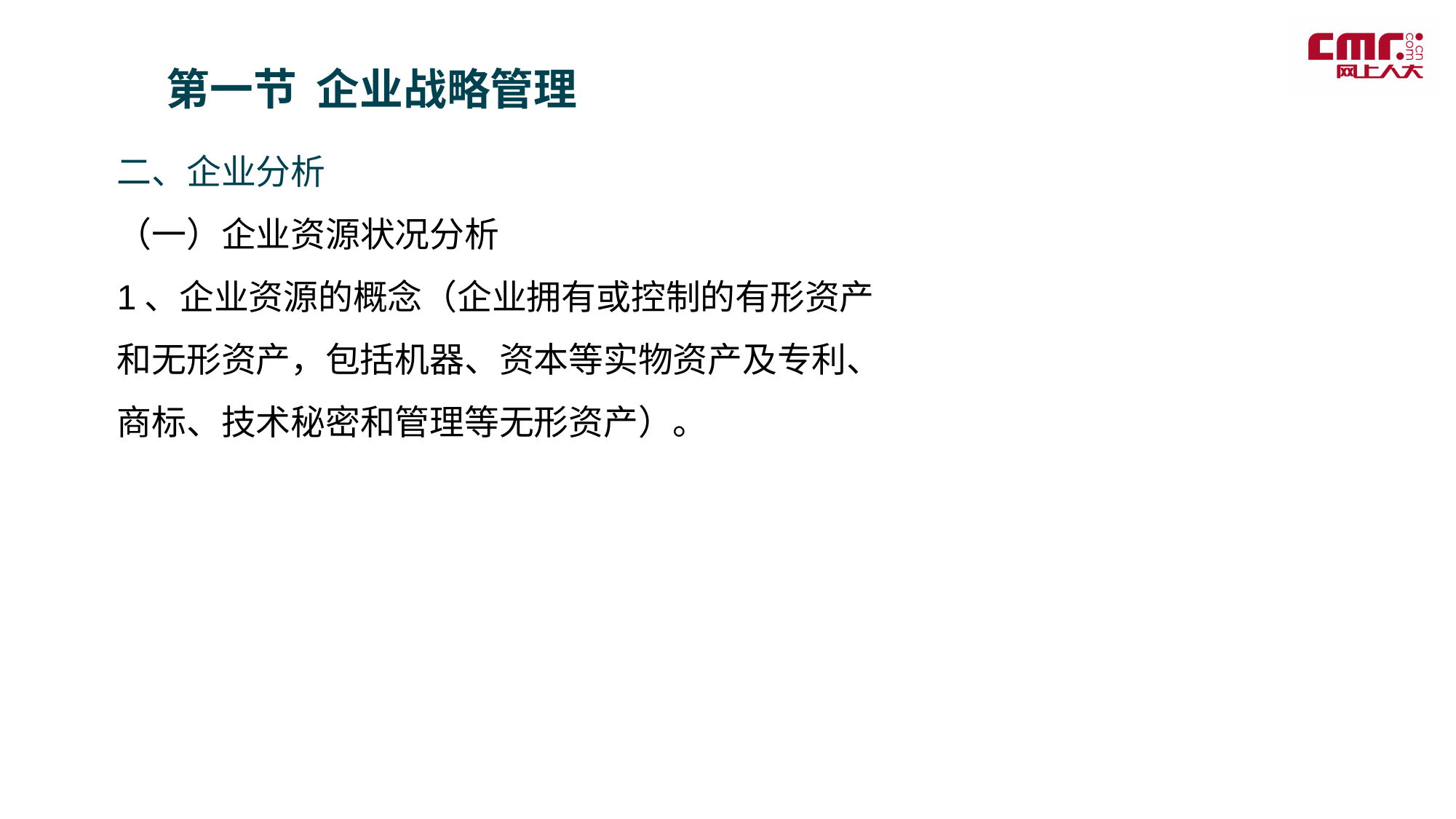

第一节  企业战略管理
二、企业分析
（一）企业资源状况分析
1、企业资源的概念（企业拥有或控制的有形资产和无形资产，包括机器、资本等实物资产及专利、商标、技术秘密和管理等无形资产）。